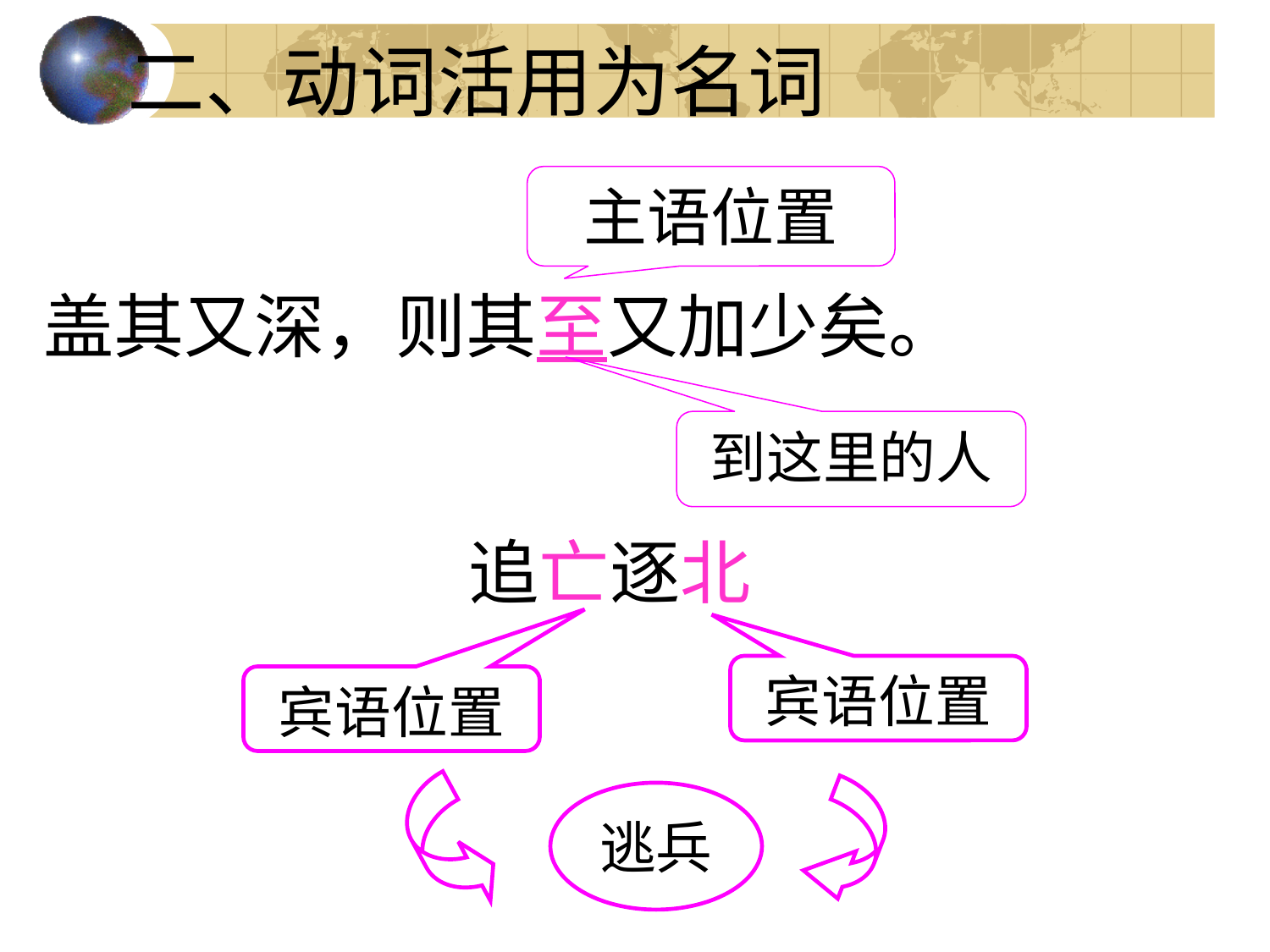

# 二、动词活用为名词
主语位置
盖其又深，则其至又加少矣。
到这里的人
追亡逐北
宾语位置
宾语位置

逃兵